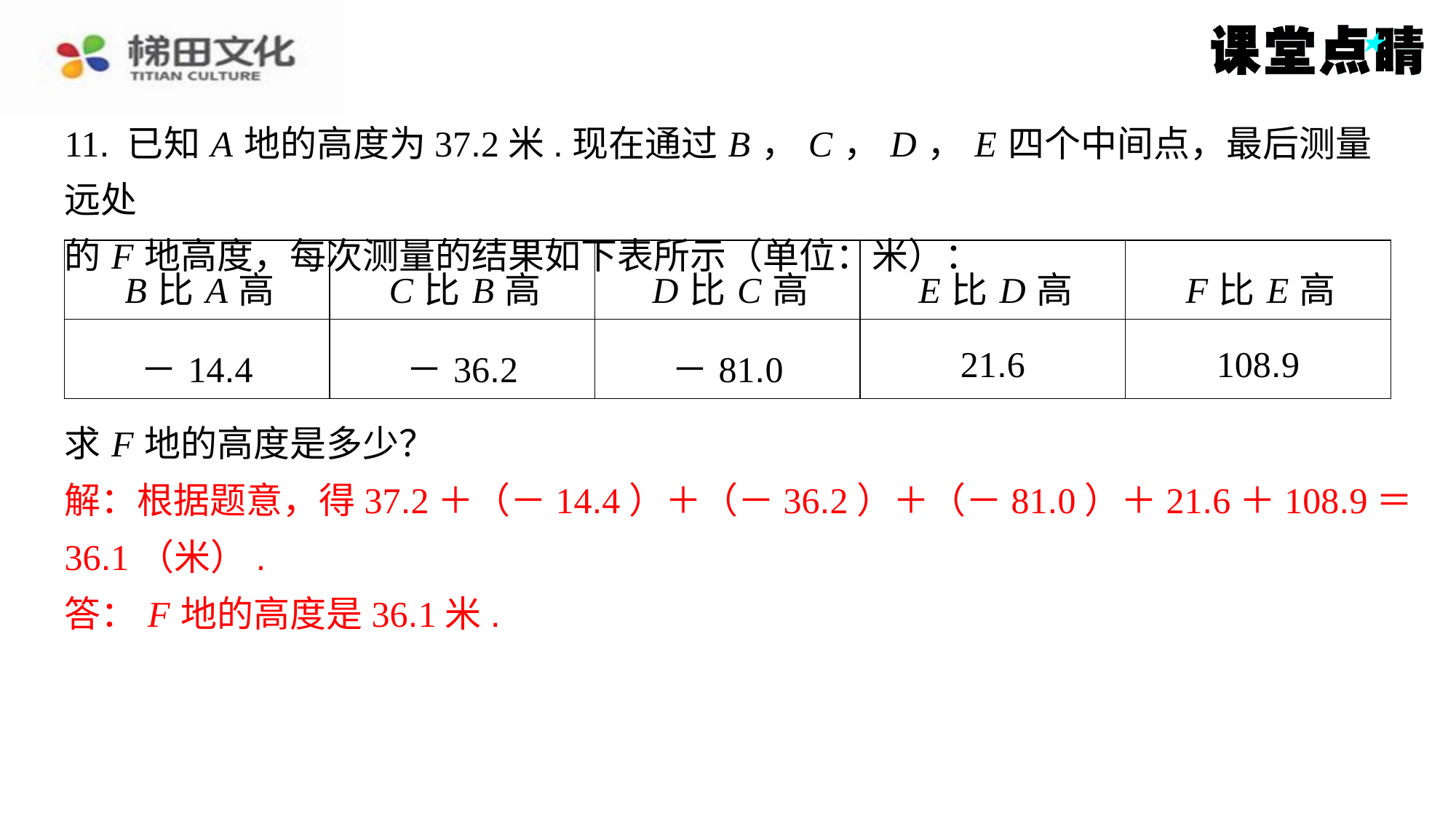

11. 已知 A 地的高度为37.2米.现在通过 B ， C ， D ， E 四个中间点，最后测量远处
的 F 地高度，每次测量的结果如下表所示（单位：米）：
| B 比 A 高 | C 比 B 高 | D 比 C 高 | E 比 D 高 | F 比 E 高 |
| --- | --- | --- | --- | --- |
| －14.4 | －36.2 | －81.0 | 21.6 | 108.9 |
求 F 地的高度是多少？
解：根据题意，得37.2＋（－14.4）＋（－36.2）＋（－81.0）＋21.6＋108.9＝
36.1（米）.
答： F 地的高度是36.1米.
解：根据题意，得37.2＋（－14.4）＋（－36.2）＋（－81.0）＋21.6＋108.9＝
36.1（米）.
答： F 地的高度是36.1米.